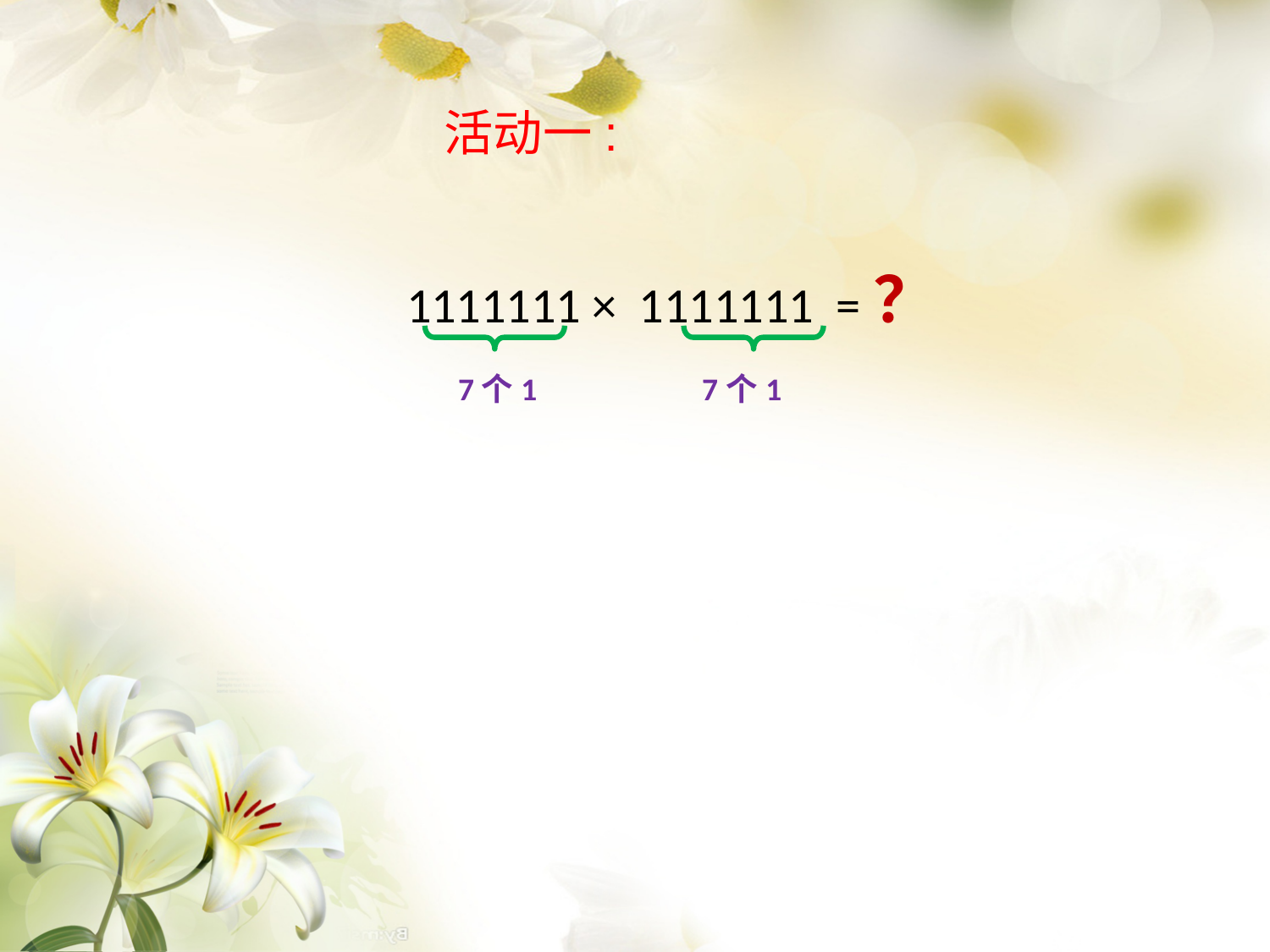

活动一:
1111111 ×  1111111  =？

   7个1                       7个1